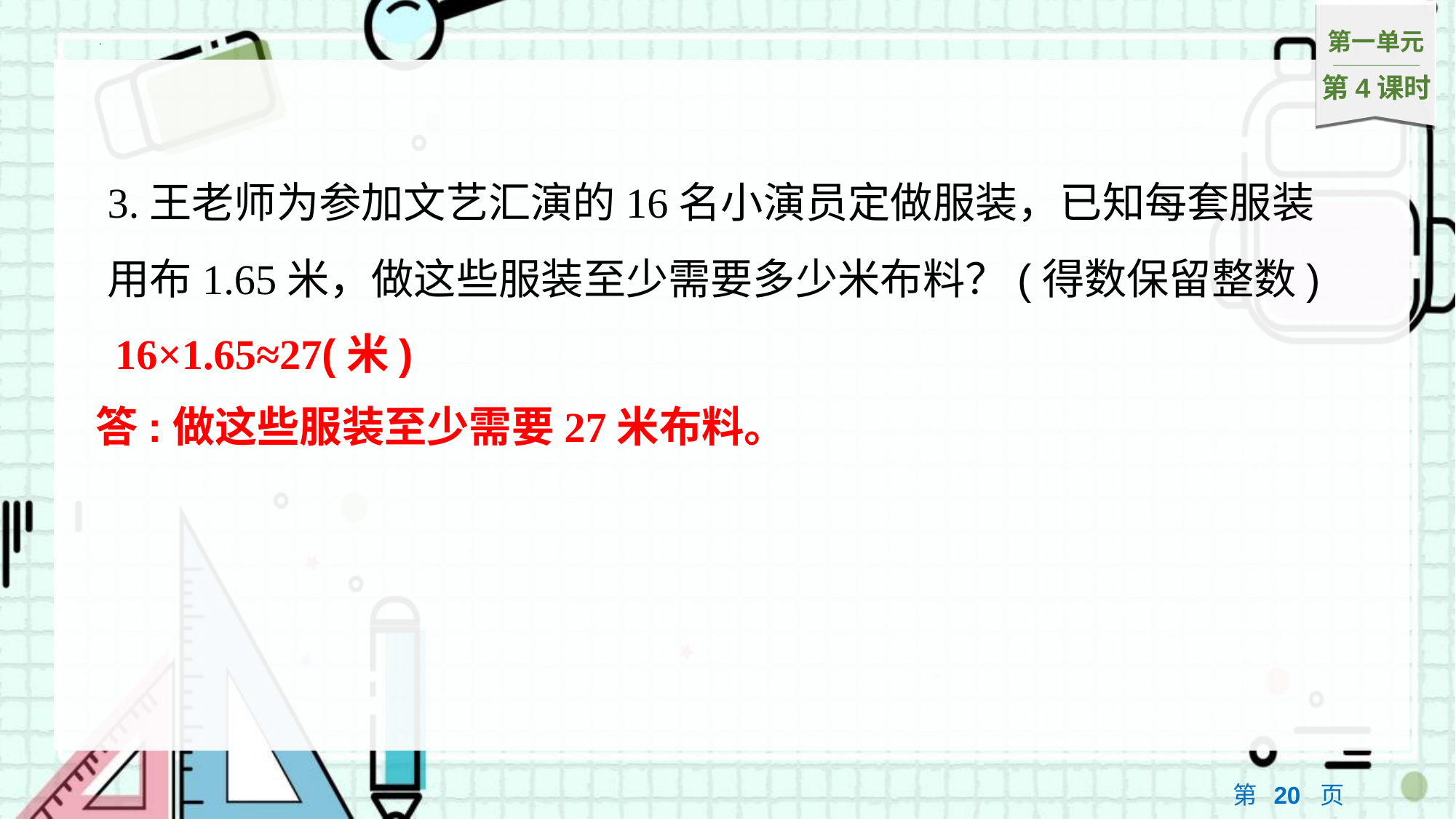

3.王老师为参加文艺汇演的16名小演员定做服装，已知每套服装用布1.65米，做这些服装至少需要多少米布料？(得数保留整数)
16×1.65≈27(米)
答:做这些服装至少需要27米布料。